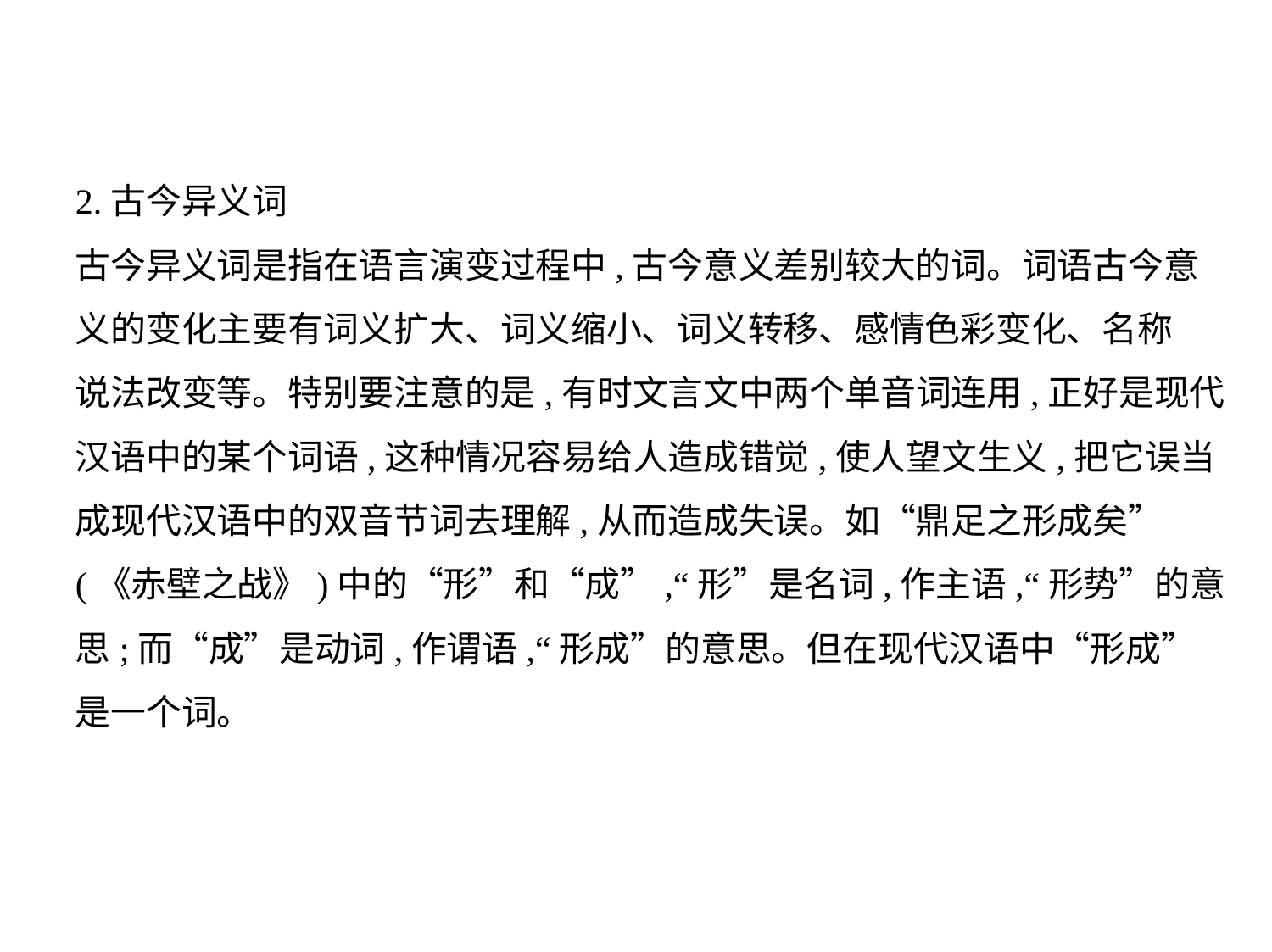

2.古今异义词
古今异义词是指在语言演变过程中,古今意义差别较大的词。词语古今意
义的变化主要有词义扩大、词义缩小、词义转移、感情色彩变化、名称
说法改变等。特别要注意的是,有时文言文中两个单音词连用,正好是现代
汉语中的某个词语,这种情况容易给人造成错觉,使人望文生义,把它误当
成现代汉语中的双音节词去理解,从而造成失误。如“鼎足之形成矣”
(《赤壁之战》)中的“形”和“成”,“形”是名词,作主语,“形势”的意
思;而“成”是动词,作谓语,“形成”的意思。但在现代汉语中“形成”
是一个词。